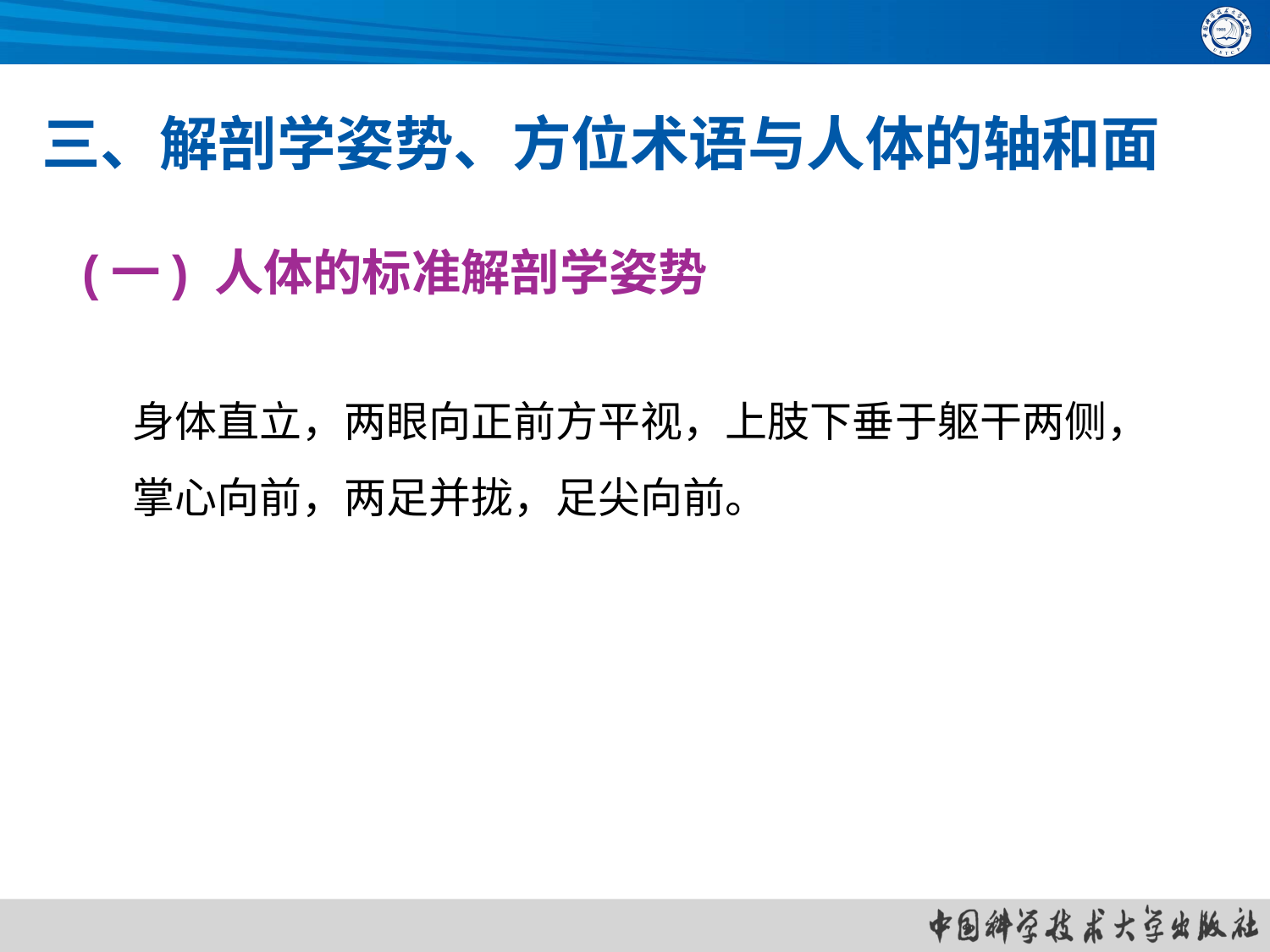

三、解剖学姿势、方位术语与人体的轴和面
(一) 人体的标准解剖学姿势
身体直立，两眼向正前方平视，上肢下垂于躯干两侧，掌心向前，两足并拢，足尖向前。